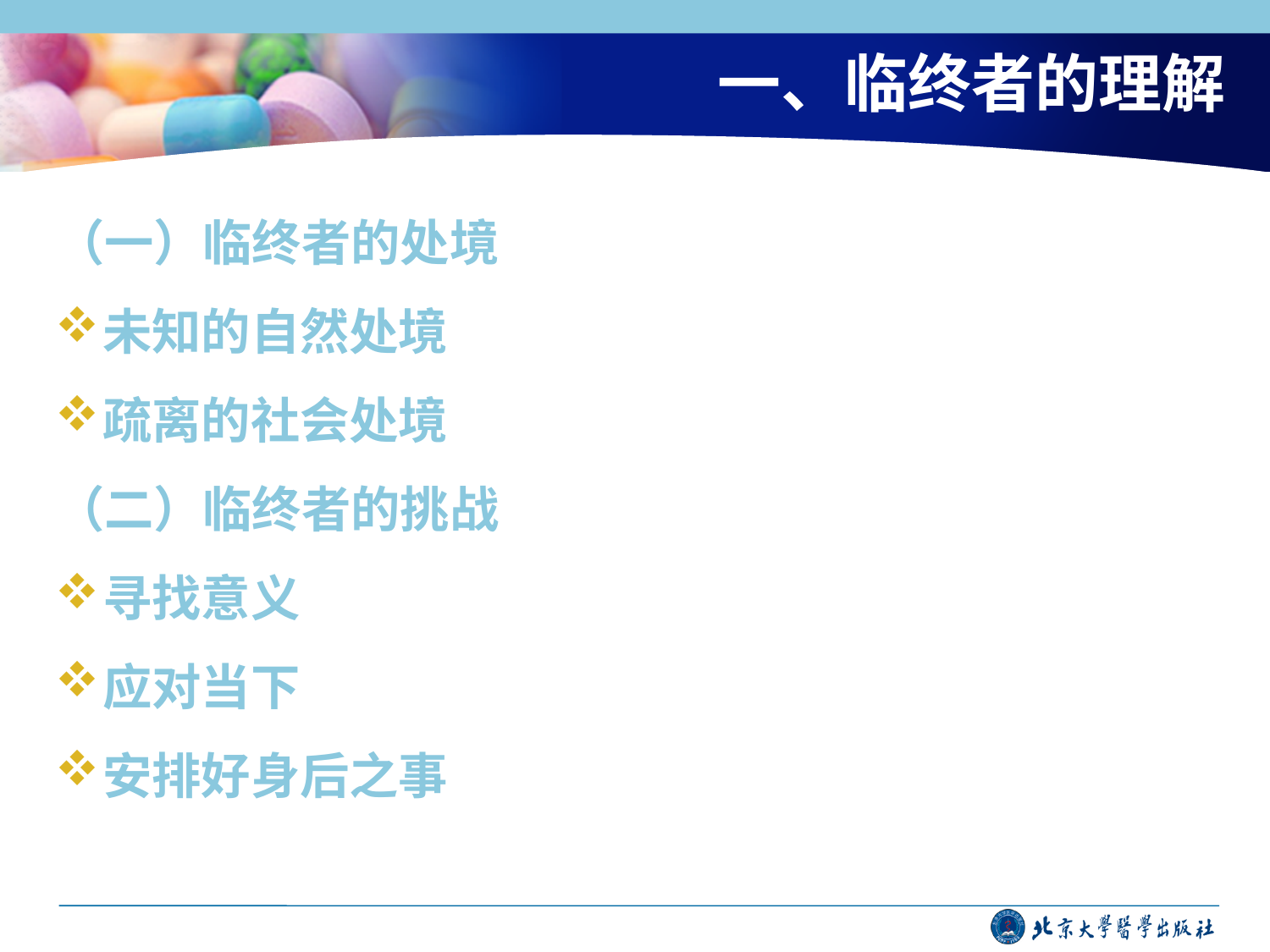

# 一、临终者的理解
（一）临终者的处境
未知的自然处境
疏离的社会处境
（二）临终者的挑战
寻找意义
应对当下
安排好身后之事